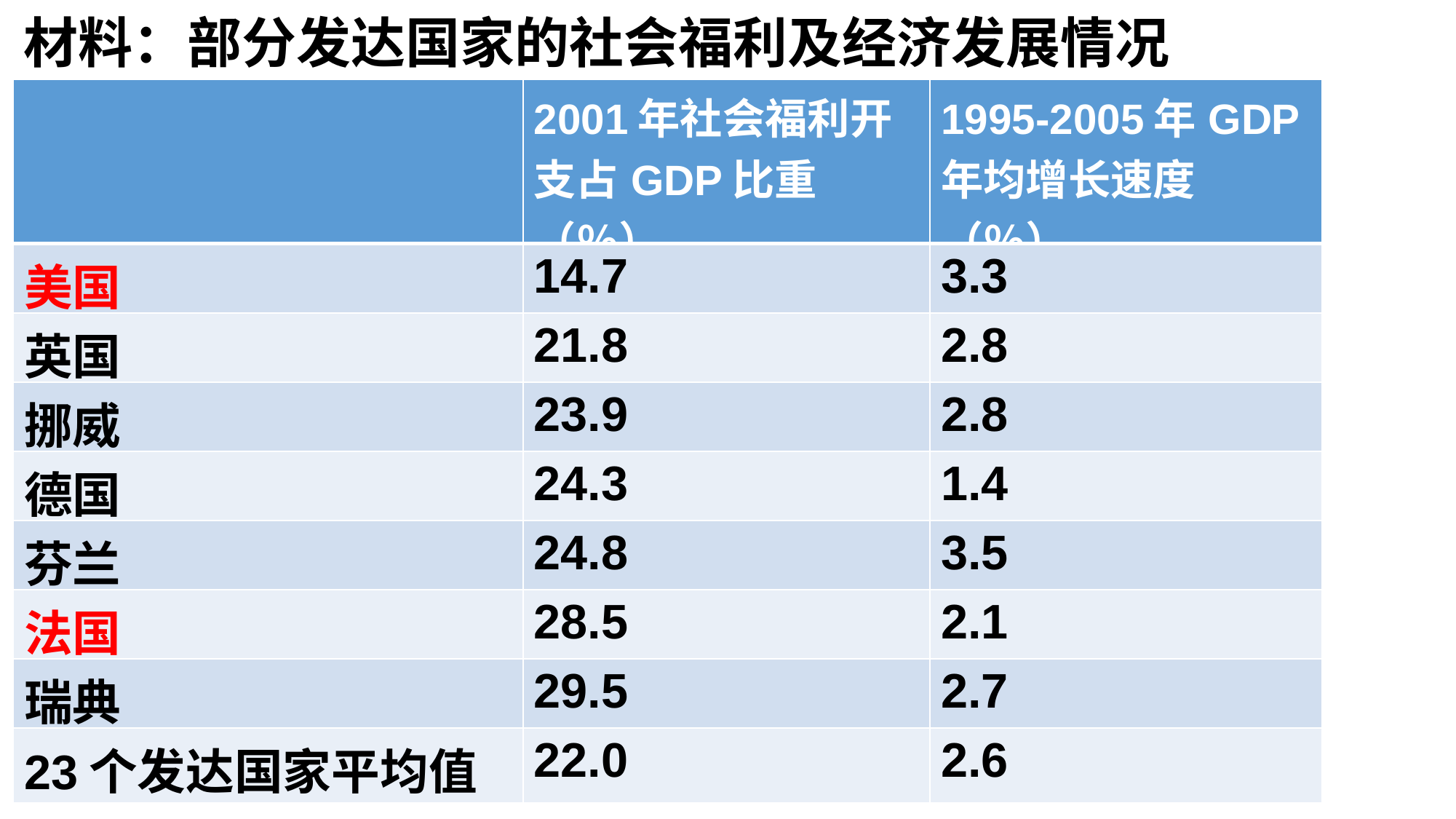

材料：部分发达国家的社会福利及经济发展情况
|  | 2001年社会福利开支占GDP比重（％） | 1995-2005年GDP年均增长速度（％） |
| --- | --- | --- |
| 美国 | 14.7 | 3.3 |
| 英国 | 21.8 | 2.8 |
| 挪威 | 23.9 | 2.8 |
| 德国 | 24.3 | 1.4 |
| 芬兰 | 24.8 | 3.5 |
| 法国 | 28.5 | 2.1 |
| 瑞典 | 29.5 | 2.7 |
| 23个发达国家平均值 | 22.0 | 2.6 |